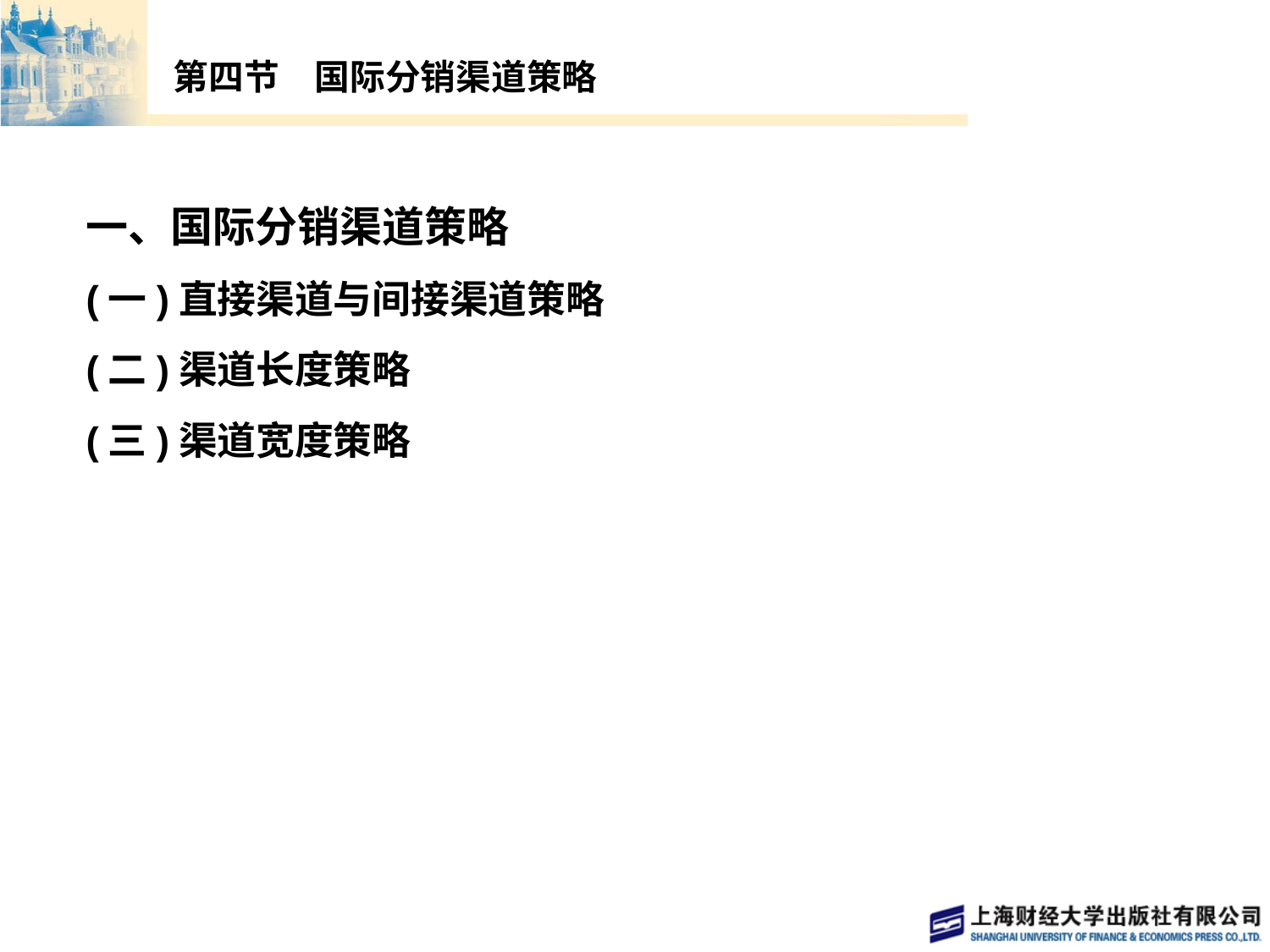

# 第四节　国际分销渠道策略
一、国际分销渠道策略
(一)直接渠道与间接渠道策略
(二)渠道长度策略
(三)渠道宽度策略